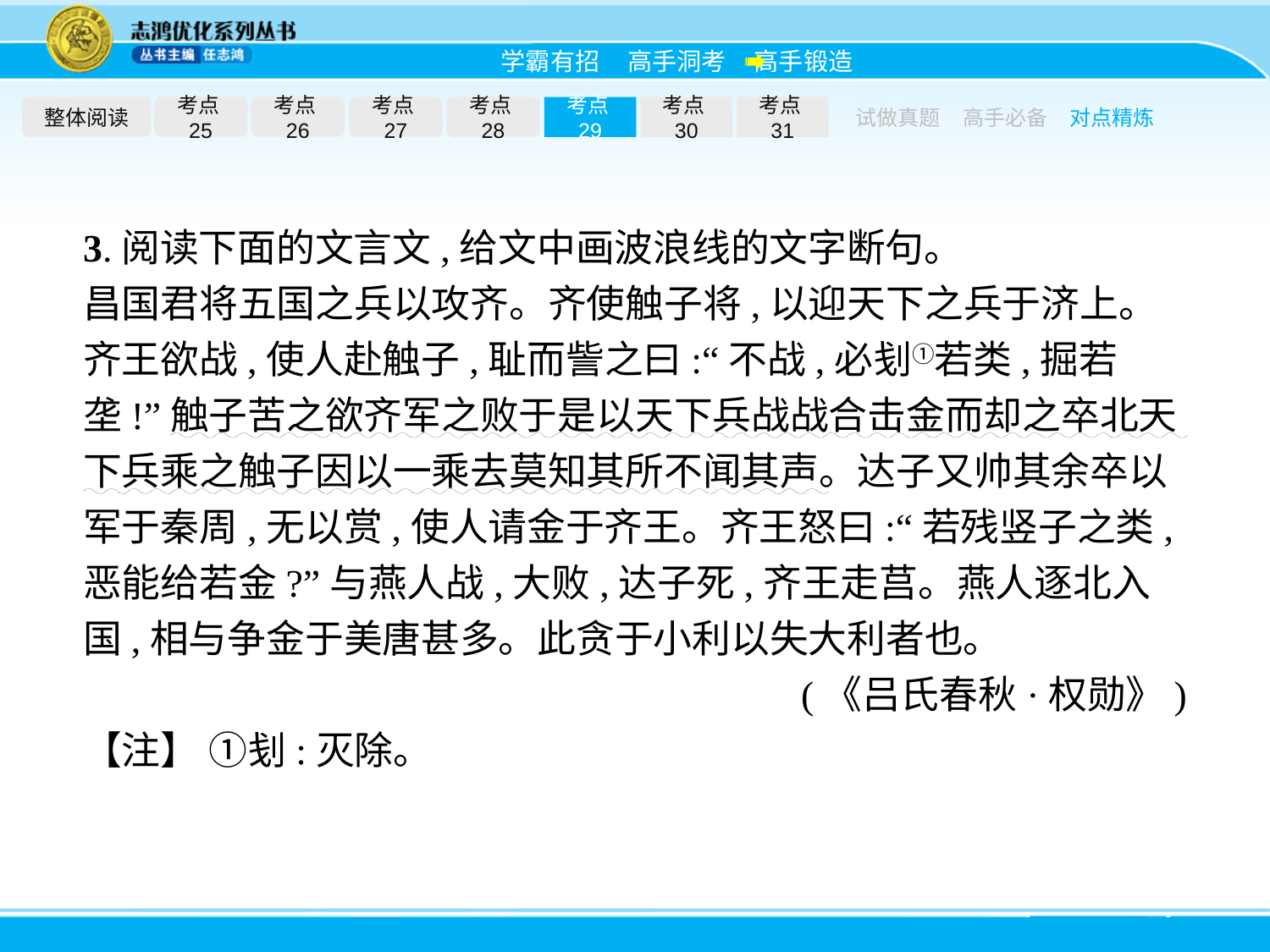

整体阅读
考点25
考点26
考点27
考点28
考点29
考点30
考点31
试做真题
高手必备
对点精炼
3.阅读下面的文言文,给文中画波浪线的文字断句。
昌国君将五国之兵以攻齐。齐使触子将,以迎天下之兵于济上。齐王欲战,使人赴触子,耻而訾之曰:“不战,必刬①若类,掘若垄!”触子苦之欲齐军之败于是以天下兵战战合击金而却之卒北天下兵乘之触子因以一乘去莫知其所不闻其声。达子又帅其余卒以军于秦周,无以赏,使人请金于齐王。齐王怒曰:“若残竖子之类,恶能给若金?”与燕人战,大败,达子死,齐王走莒。燕人逐北入国,相与争金于美唐甚多。此贪于小利以失大利者也。
(《吕氏春秋·权勋》)
【注】 ①刬:灭除。